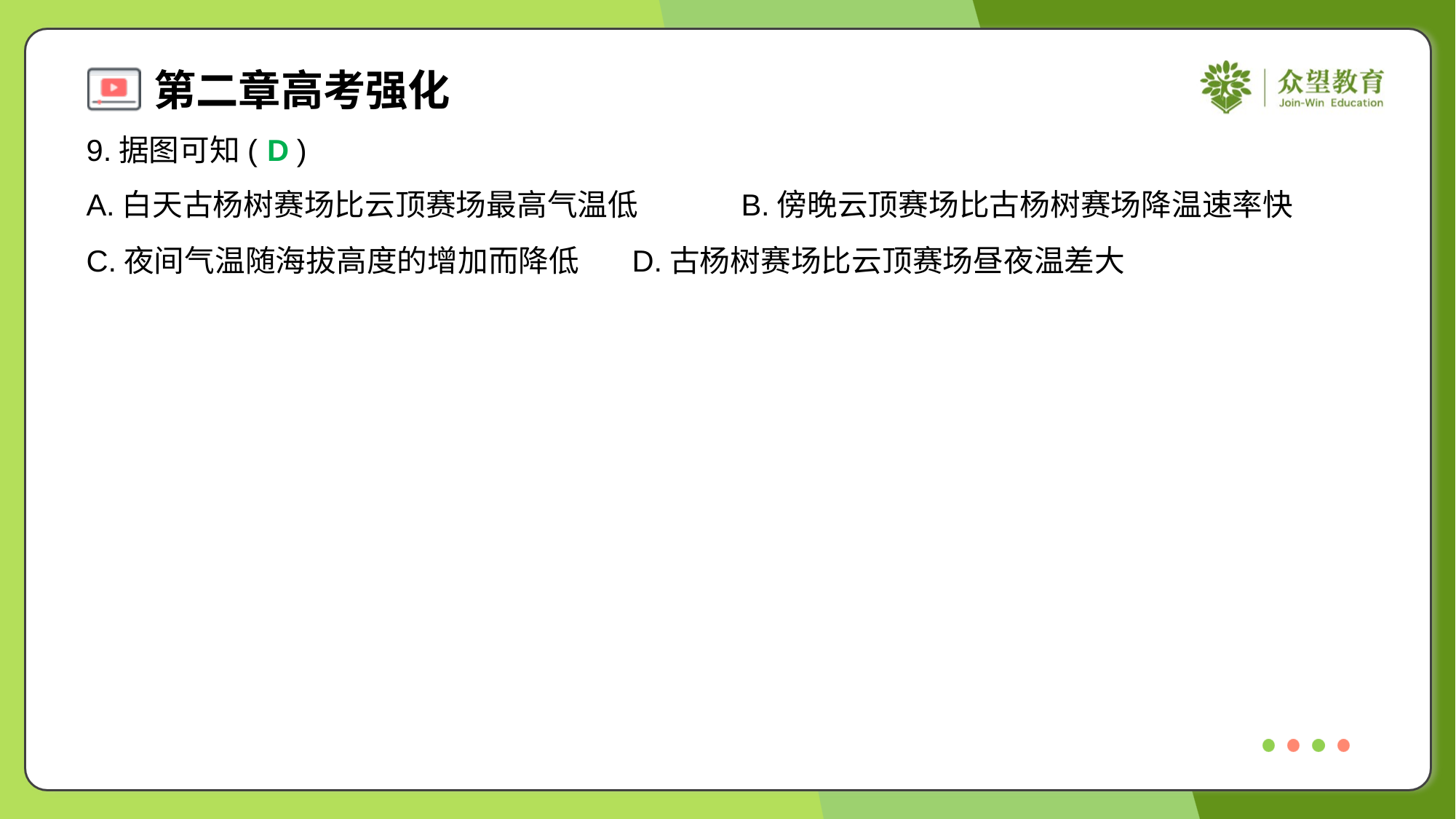

9.据图可知(     )
D
A.白天古杨树赛场比云顶赛场最高气温低	B.傍晚云顶赛场比古杨树赛场降温速率快
C.夜间气温随海拔高度的增加而降低	D.古杨树赛场比云顶赛场昼夜温差大